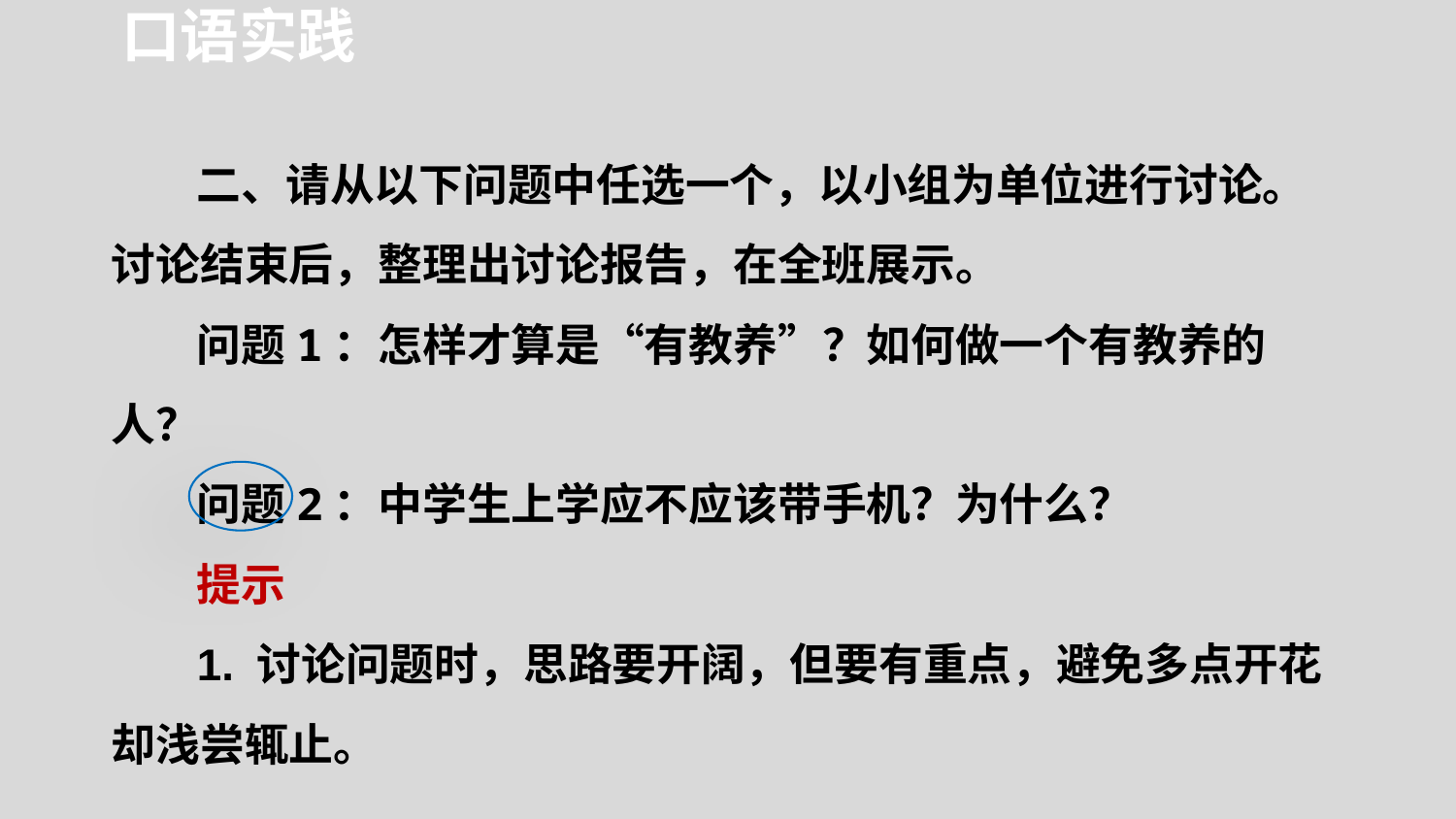

口语实践
二、请从以下问题中任选一个，以小组为单位进行讨论。讨论结束后，整理出讨论报告，在全班展示。
问题1：怎样才算是“有教养”？如何做一个有教养的人？
问题2：中学生上学应不应该带手机？为什么？
提示
1. 讨论问题时，思路要开阔，但要有重点，避免多点开花却浅尝辄止。